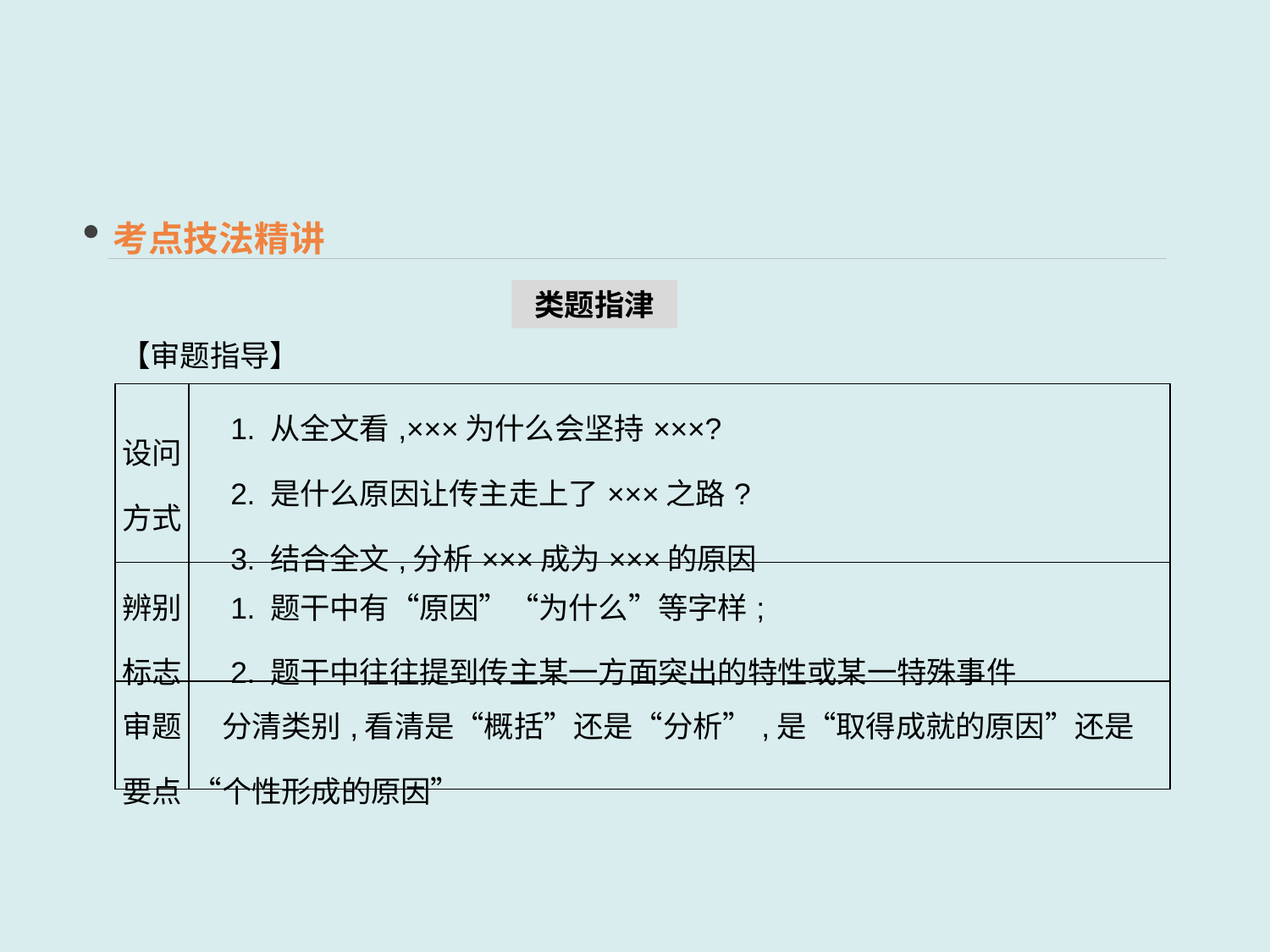

考点技法精讲

【审题指导】

类题指津
| 设问方式 | 1. 从全文看,×××为什么会坚持×××? 　2. 是什么原因让传主走上了×××之路? 　3. 结合全文,分析×××成为×××的原因 |
| --- | --- |
| 辨别标志 | 1. 题干中有“原因”“为什么”等字样; 　2. 题干中往往提到传主某一方面突出的特性或某一特殊事件 |
| 审题要点 | 分清类别,看清是“概括”还是“分析”,是“取得成就的原因”还是“个性形成的原因” |